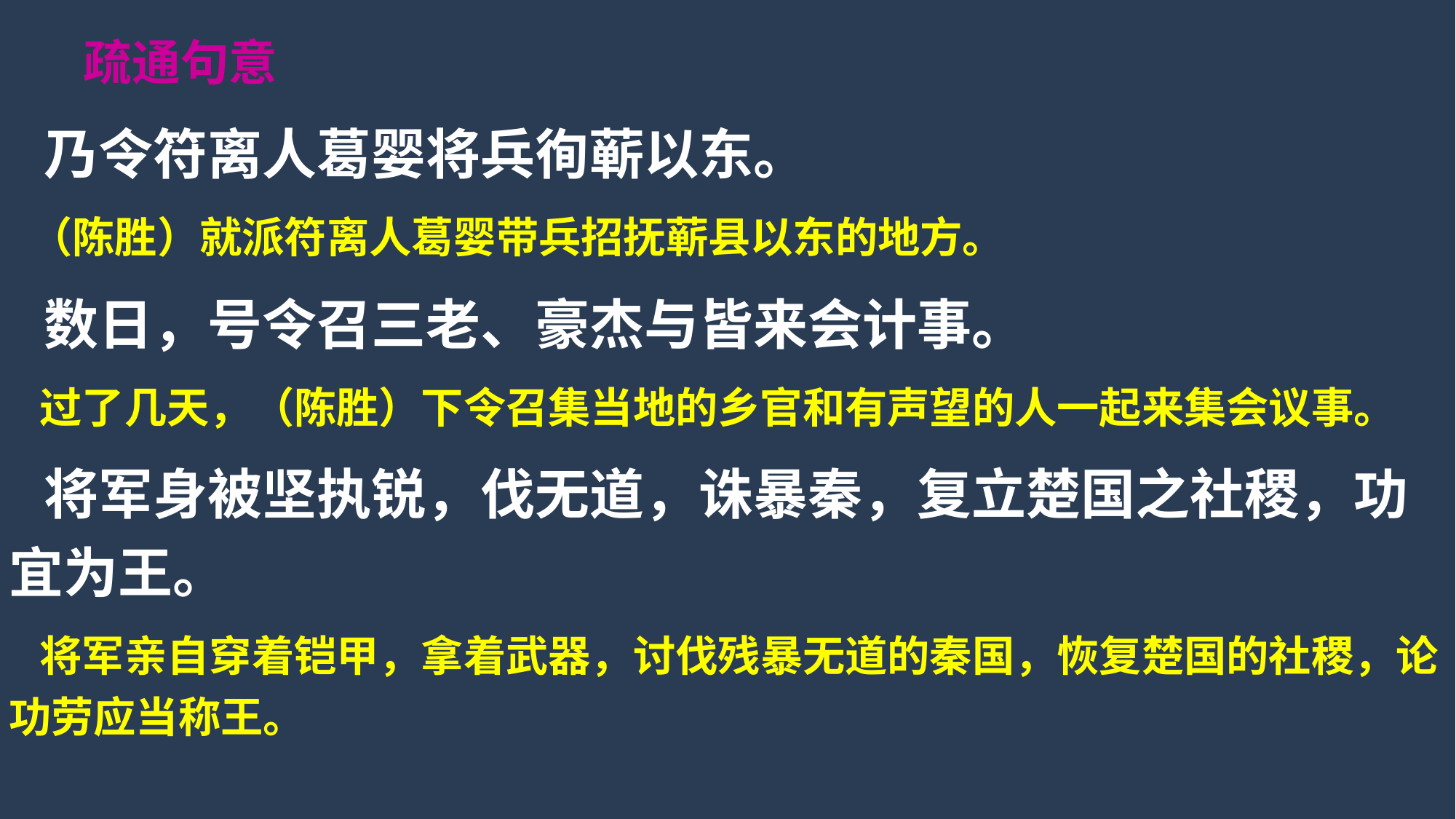

疏通句意
    乃令符离人葛婴将兵徇蕲以东。
    （陈胜）就派符离人葛婴带兵招抚蕲县以东的地方。
    数日，号令召三老、豪杰与皆来会计事。
     过了几天，（陈胜）下令召集当地的乡官和有声望的人一起来集会议事。
    将军身被坚执锐，伐无道，诛暴秦，复立楚国之社稷，功宜为王。
     将军亲自穿着铠甲，拿着武器，讨伐残暴无道的秦国，恢复楚国的社稷，论功劳应当称王。